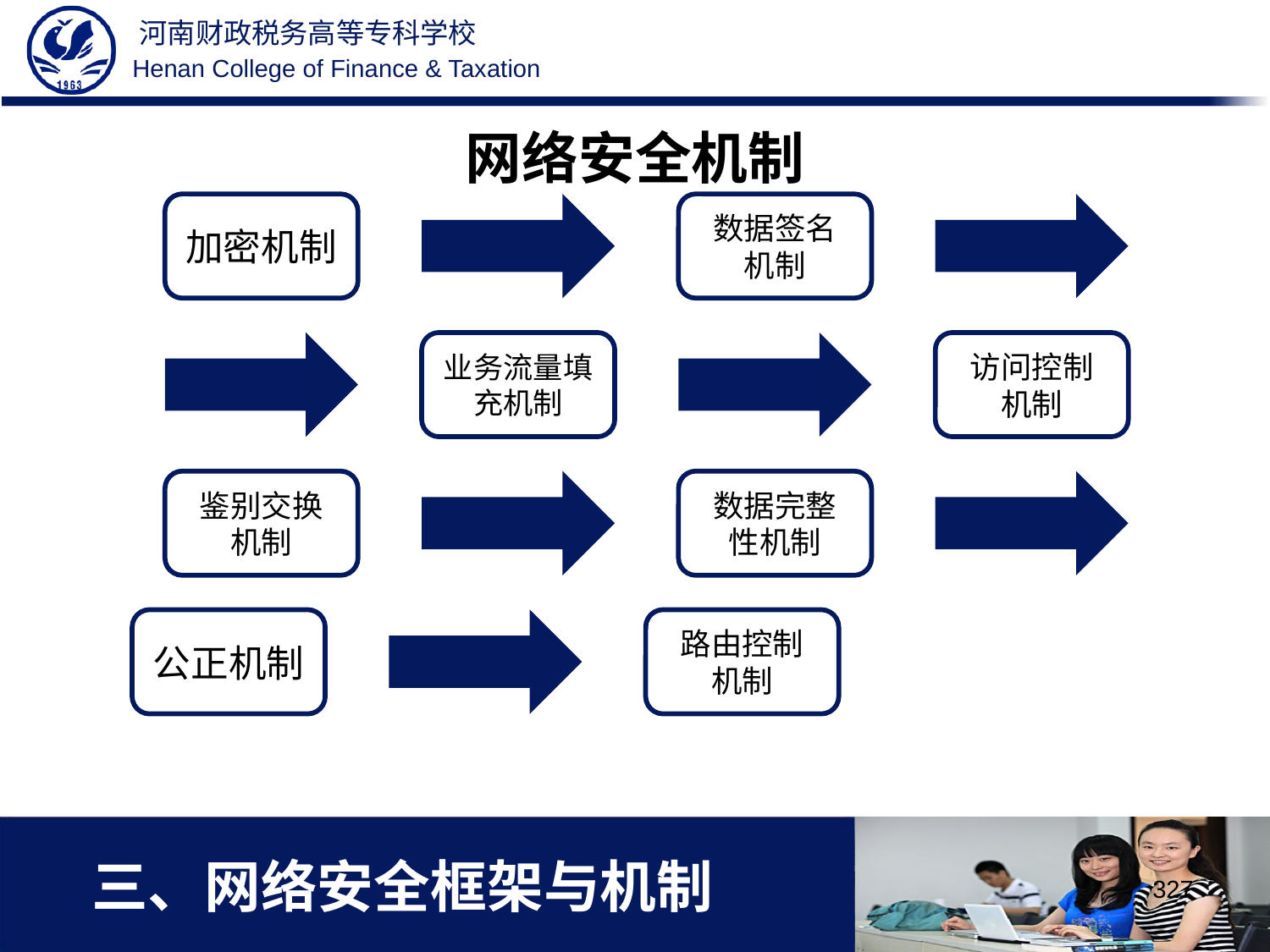

网络安全机制
加密机制
数据签名机制
访问控制机制
业务流量填充机制
鉴别交换机制
数据完整性机制
路由控制机制
公正机制
# 三、网络安全框架与机制
327